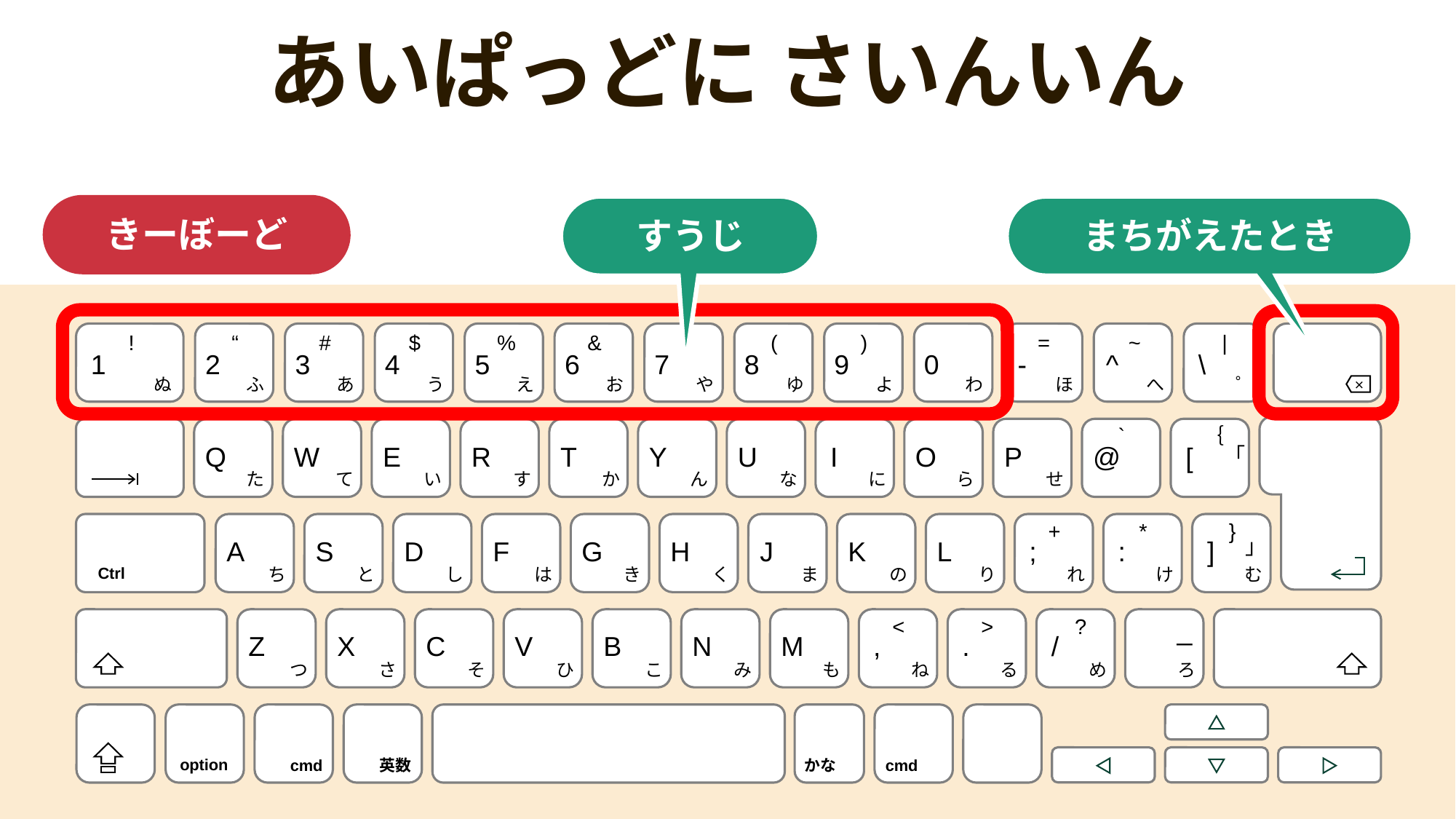

あいぱっどに さいんいん

きーぼーど

すうじ
まちがえたとき

!
“
#
$
%
&
’
(
)
=
~
|
1
2
3
4
5
6
7
8
9
0
-
^
\
ぬ
ふ
あ
う
え
お
や
ゆ
よ
わ
ほ
へ
゜
×

`
｛

Q
W
E
R
T
Y
U
I
O
P
@
[
「
た
て
い
す
か
ん
な
に
ら
せ
+
*
}

」
A
S
D
F
G
H
J
K
L
;
:
]

Ctrl
ち
と
し
は
き
く
ま
の
り
れ
け
む
<
>
?
_

Z
X
C
V
B
N
M
,
.
/
つ
さ
そ
ひ
こ
み
も
ね
る
め
ろ

option
cmd
英数
かな
cmd